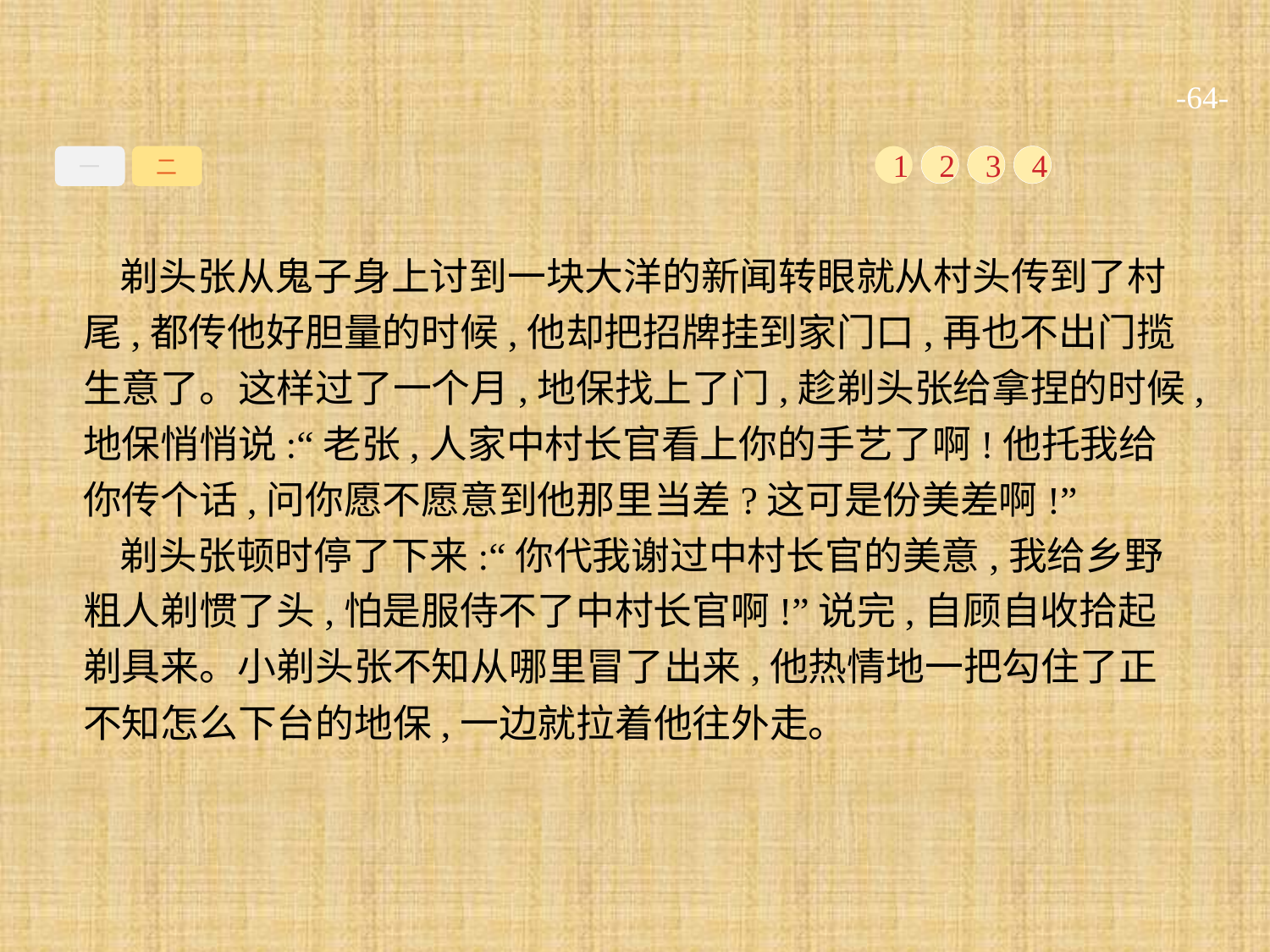

-64-
一
二
1
2
3
4
剃头张从鬼子身上讨到一块大洋的新闻转眼就从村头传到了村尾,都传他好胆量的时候,他却把招牌挂到家门口,再也不出门揽生意了。这样过了一个月,地保找上了门,趁剃头张给拿捏的时候,地保悄悄说:“老张,人家中村长官看上你的手艺了啊!他托我给你传个话,问你愿不愿意到他那里当差?这可是份美差啊!”
剃头张顿时停了下来:“你代我谢过中村长官的美意,我给乡野粗人剃惯了头,怕是服侍不了中村长官啊!”说完,自顾自收拾起剃具来。小剃头张不知从哪里冒了出来,他热情地一把勾住了正不知怎么下台的地保,一边就拉着他往外走。